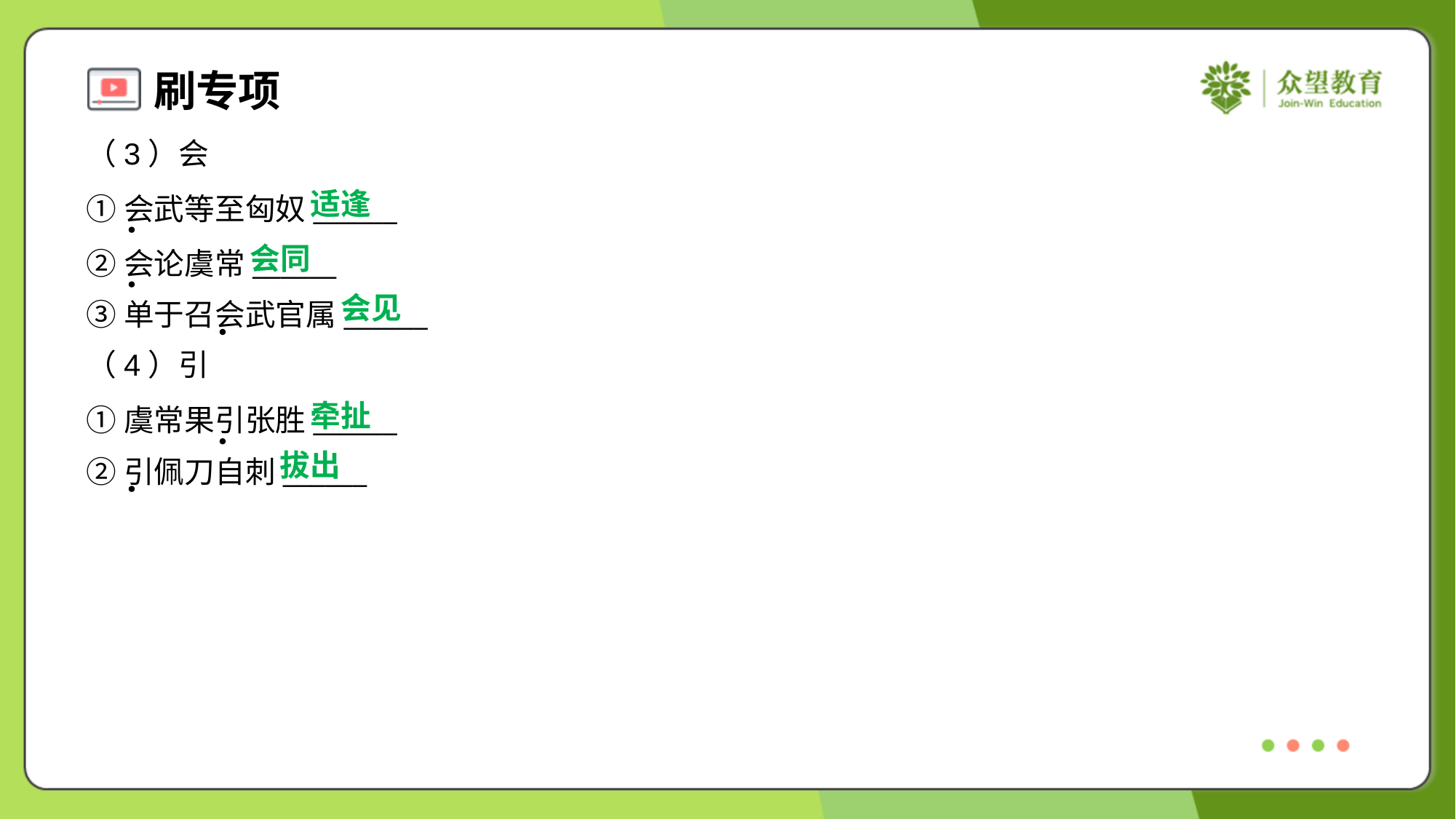

（3）会
适逢
①会武等至匈奴______
②会论虞常______
③单于召会武官属______
会同

会见

（4）引

牵扯
①虞常果引张胜______
②引佩刀自刺______
拔出